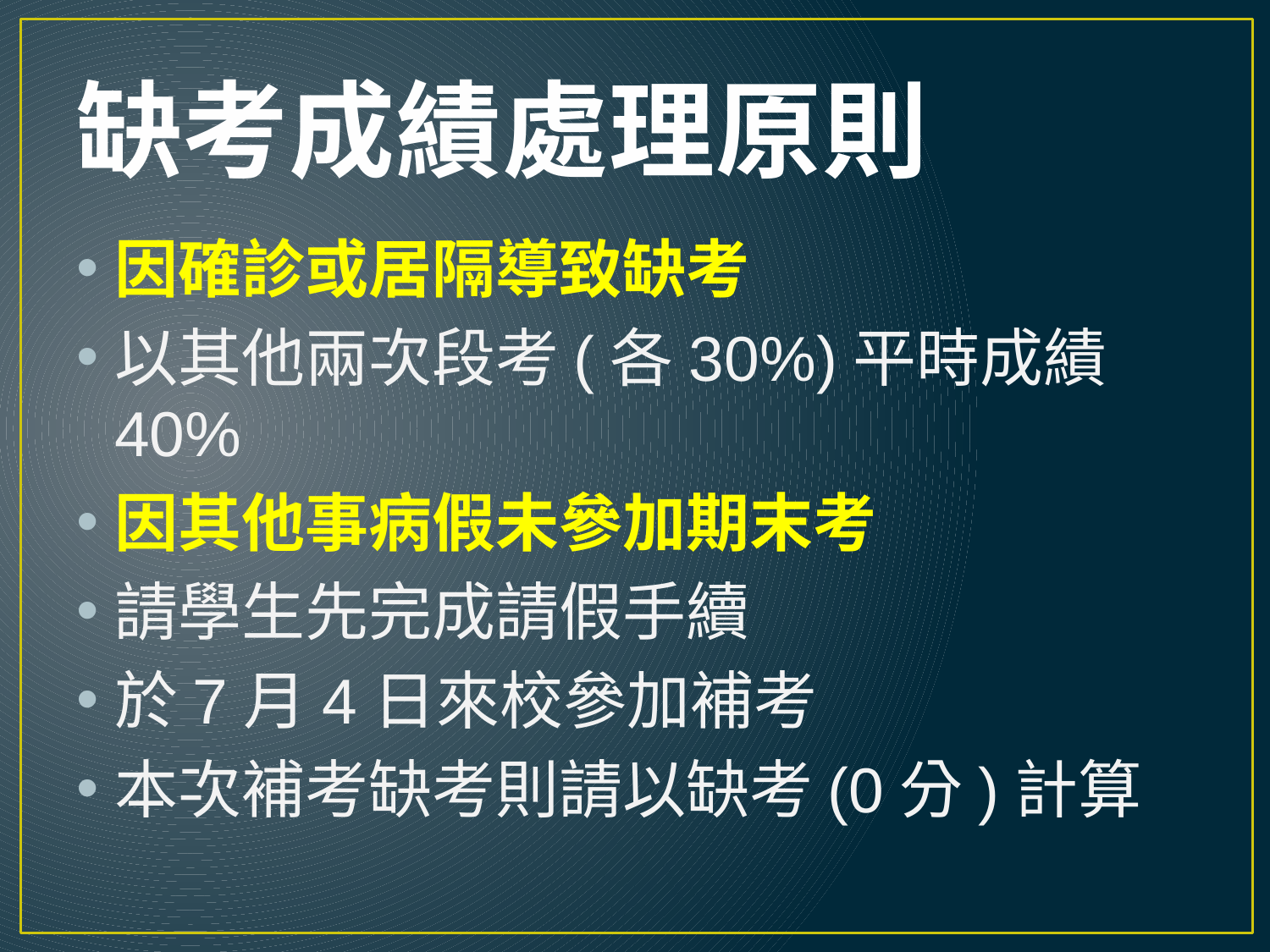

# 缺考成績處理原則
因確診或居隔導致缺考
以其他兩次段考(各30%)平時成績40%
因其他事病假未參加期末考
請學生先完成請假手續
於7月4日來校參加補考
本次補考缺考則請以缺考(0分)計算